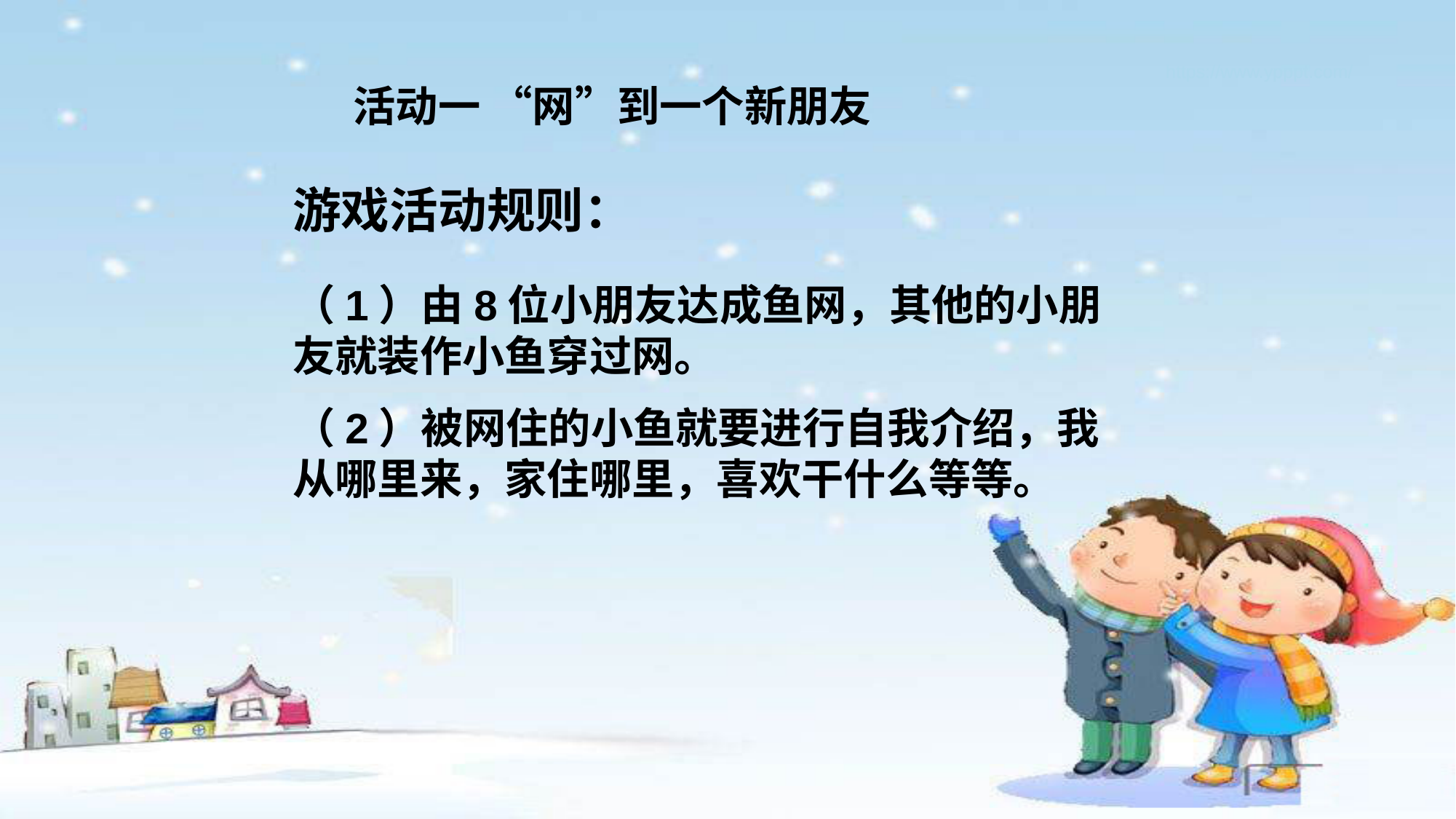

https://www.ypppt.com/
活动一 “网”到一个新朋友
游戏活动规则：
（1）由8位小朋友达成鱼网，其他的小朋友就装作小鱼穿过网。
（2）被网住的小鱼就要进行自我介绍，我从哪里来，家住哪里，喜欢干什么等等。